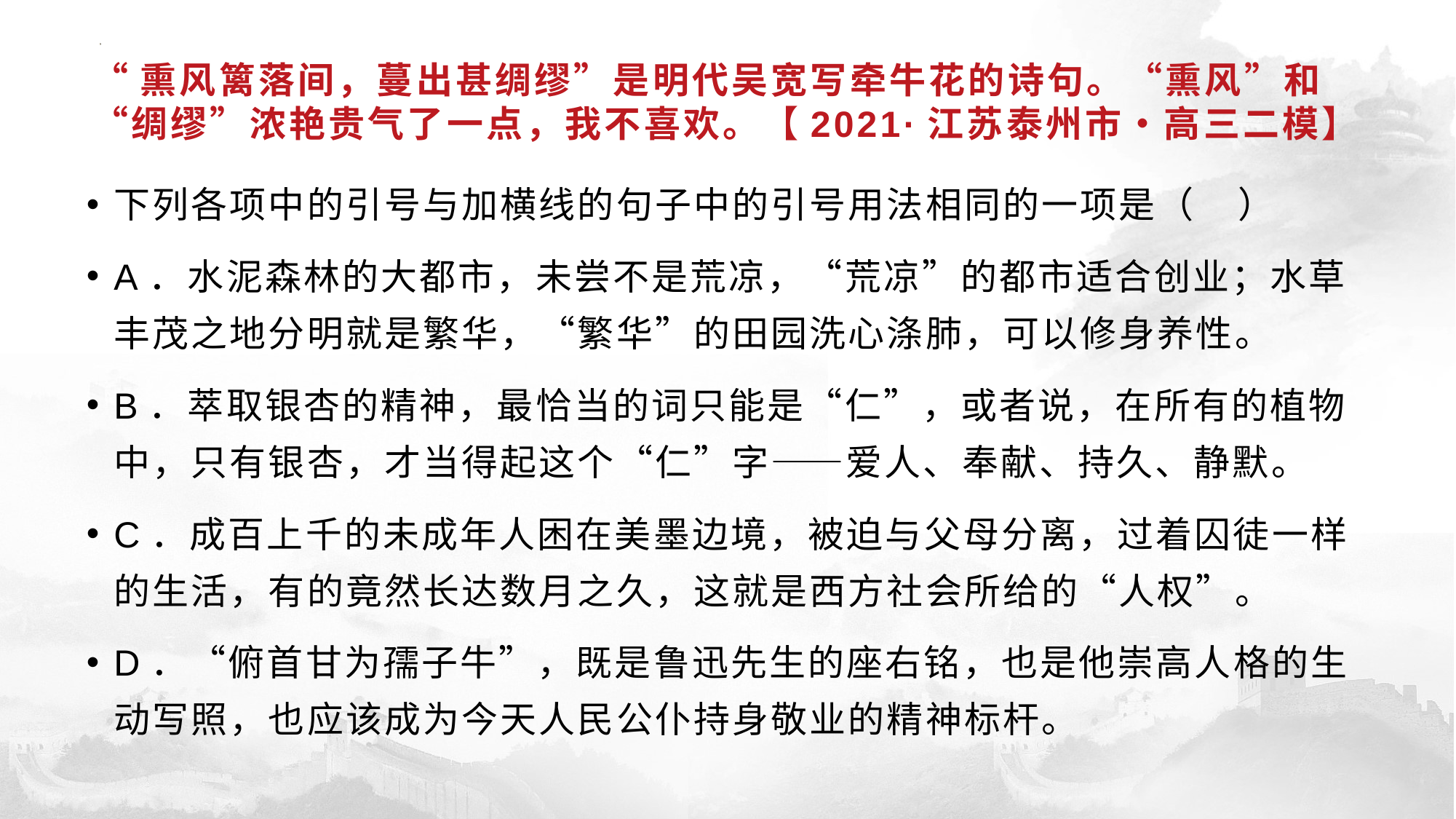

# “熏风篱落间，蔓出甚绸缪”是明代吴宽写牵牛花的诗句。“熏风”和“绸缪”浓艳贵气了一点，我不喜欢。【2021·江苏泰州市•高三二模】
下列各项中的引号与加横线的句子中的引号用法相同的一项是（    ）
A．水泥森林的大都市，未尝不是荒凉，“荒凉”的都市适合创业；水草丰茂之地分明就是繁华，“繁华”的田园洗心涤肺，可以修身养性。
B．萃取银杏的精神，最恰当的词只能是“仁”，或者说，在所有的植物中，只有银杏，才当得起这个“仁”字——爱人、奉献、持久、静默。
C．成百上千的未成年人困在美墨边境，被迫与父母分离，过着囚徒一样的生活，有的竟然长达数月之久，这就是西方社会所给的“人权”。
D．“俯首甘为孺子牛”，既是鲁迅先生的座右铭，也是他崇高人格的生动写照，也应该成为今天人民公仆持身敬业的精神标杆。